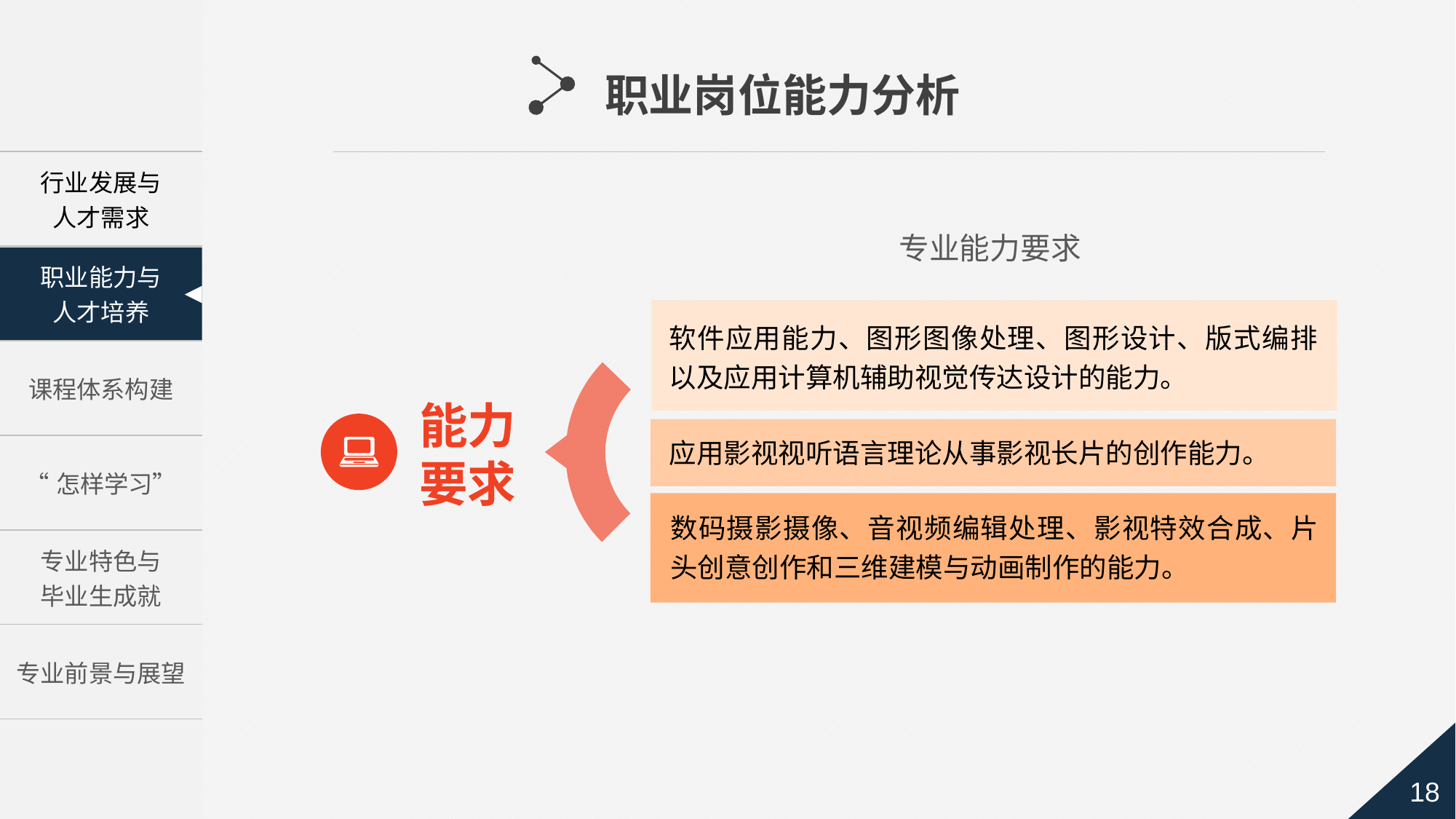

职业岗位能力分析
专业能力要求

软件应用能力、图形图像处理、图形设计、版式编排以及应用计算机辅助视觉传达设计的能力。

能力
要求

应用影视视听语言理论从事影视长片的创作能力。

数码摄影摄像、音视频编辑处理、影视特效合成、片头创意创作和三维建模与动画制作的能力。